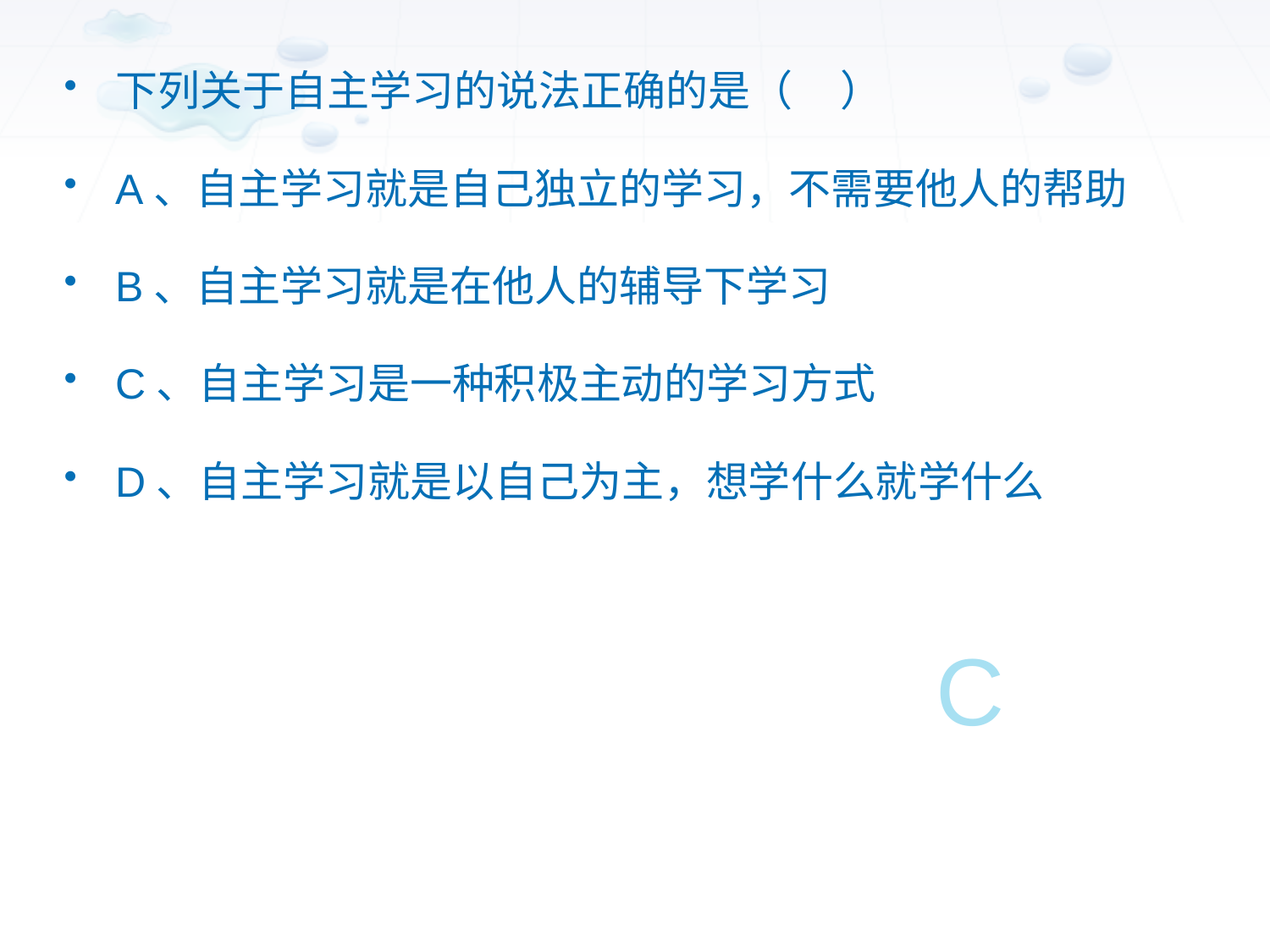

下列关于自主学习的说法正确的是（     ）
A、自主学习就是自己独立的学习，不需要他人的帮助
B、自主学习就是在他人的辅导下学习
C、自主学习是一种积极主动的学习方式
D、自主学习就是以自己为主，想学什么就学什么
C